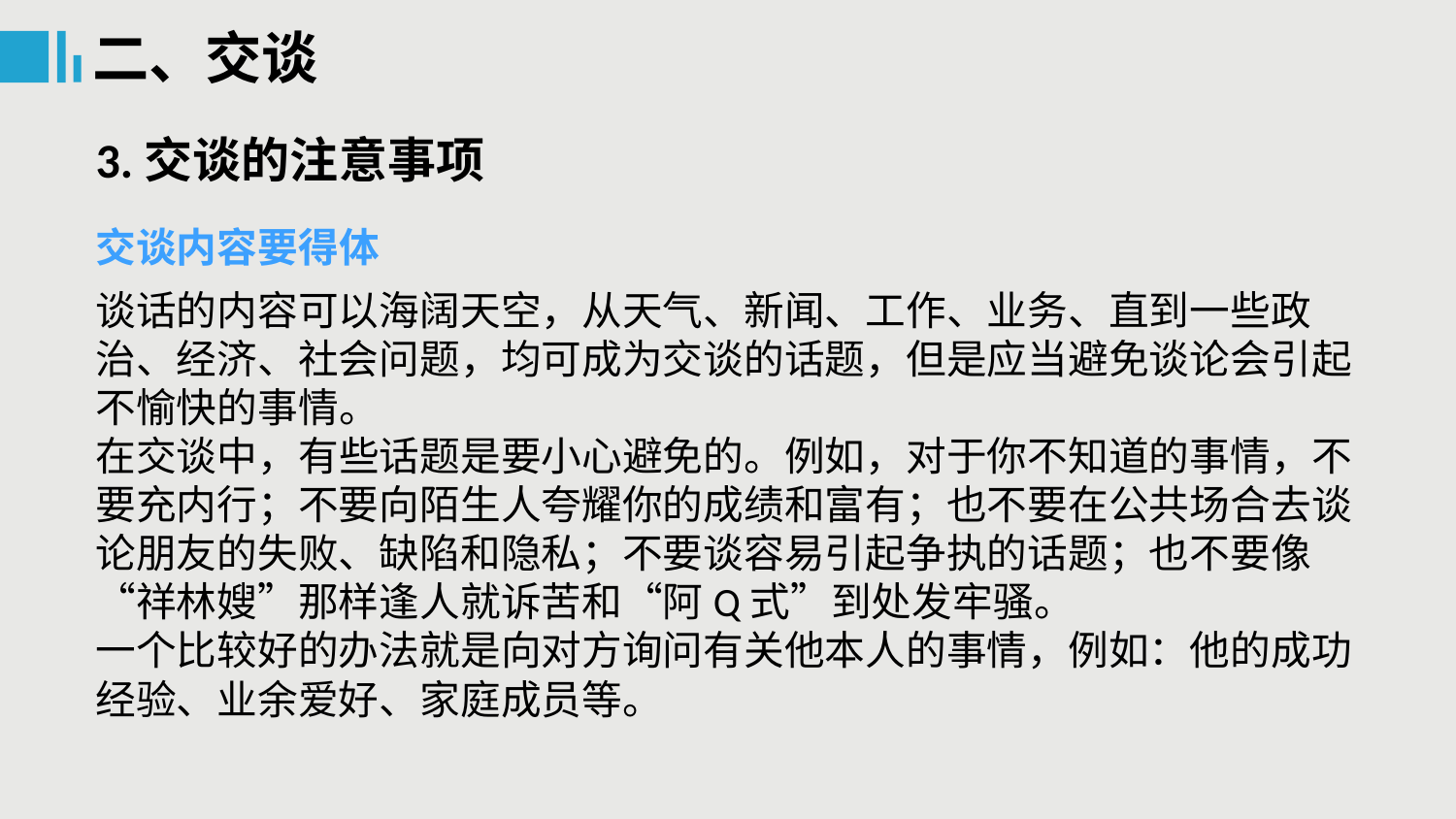

二、交谈

3.交谈的注意事项
交谈内容要得体
谈话的内容可以海阔天空，从天气、新闻、工作、业务、直到一些政治、经济、社会问题，均可成为交谈的话题，但是应当避免谈论会引起不愉快的事情。
在交谈中，有些话题是要小心避免的。例如，对于你不知道的事情，不要充内行；不要向陌生人夸耀你的成绩和富有；也不要在公共场合去谈论朋友的失败、缺陷和隐私；不要谈容易引起争执的话题；也不要像“祥林嫂”那样逢人就诉苦和“阿Q式”到处发牢骚。
一个比较好的办法就是向对方询问有关他本人的事情，例如：他的成功经验、业余爱好、家庭成员等。